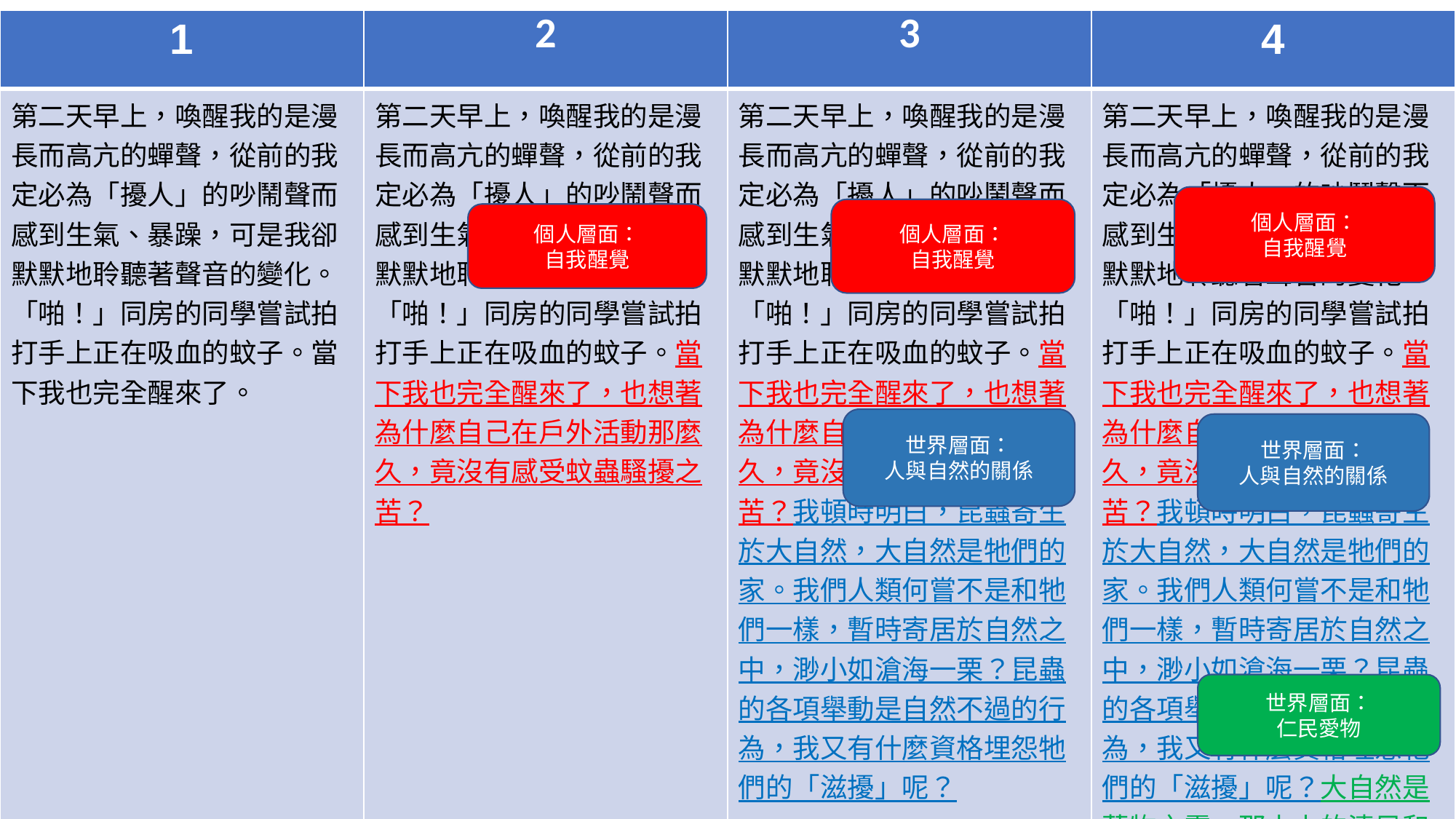

| 1 | 2 | 3 | 4 |
| --- | --- | --- | --- |
| 第二天早上，喚醒我的是漫長而高亢的蟬聲，從前的我定必為「擾人」的吵鬧聲而感到生氣、暴躁，可是我卻默默地聆聽著聲音的變化。「啪！」同房的同學嘗試拍打手上正在吸血的蚊子。當下我也完全醒來了。 | 第二天早上，喚醒我的是漫長而高亢的蟬聲，從前的我定必為「擾人」的吵鬧聲而感到生氣、暴躁，可是我卻默默地聆聽著聲音的變化。「啪！」同房的同學嘗試拍打手上正在吸血的蚊子。當下我也完全醒來了，也想著為什麼自己在戶外活動那麼久，竟沒有感受蚊蟲騷擾之苦？ | 第二天早上，喚醒我的是漫長而高亢的蟬聲，從前的我定必為「擾人」的吵鬧聲而感到生氣、暴躁，可是我卻默默地聆聽著聲音的變化。「啪！」同房的同學嘗試拍打手上正在吸血的蚊子。當下我也完全醒來了，也想著為什麼自己在戶外活動那麼久，竟沒有感受蚊蟲騷擾之苦？我頓時明白，昆蟲寄生於大自然，大自然是牠們的家。我們人類何嘗不是和牠們一樣，暫時寄居於自然之中，渺小如滄海一栗？昆蟲的各項舉動是自然不過的行為，我又有什麼資格埋怨牠們的「滋擾」呢？ | 第二天早上，喚醒我的是漫長而高亢的蟬聲，從前的我定必為「擾人」的吵鬧聲而感到生氣、暴躁，可是我卻默默地聆聽著聲音的變化。「啪！」同房的同學嘗試拍打手上正在吸血的蚊子。當下我也完全醒來了，也想著為什麼自己在戶外活動那麼久，竟沒有感受蚊蟲騷擾之苦？我頓時明白，昆蟲寄生於大自然，大自然是牠們的家。我們人類何嘗不是和牠們一樣，暫時寄居於自然之中，渺小如滄海一栗？昆蟲的各項舉動是自然不過的行為，我又有什麼資格埋怨牠們的「滋擾」呢？大自然是萬物之靈，那山上的清風和樹梢之間的蟬鳴，正是造物者無窮無盡的創造。多接觸自然，定必獲益良多，因為惟有暸解自然，才會明白世界的一切本質。 |
#

個人層面：
自我醒覺

個人層面：
自我醒覺

個人層面：
自我醒覺

世界層面：
人與自然的關係

世界層面：
人與自然的關係

世界層面：
仁民愛物